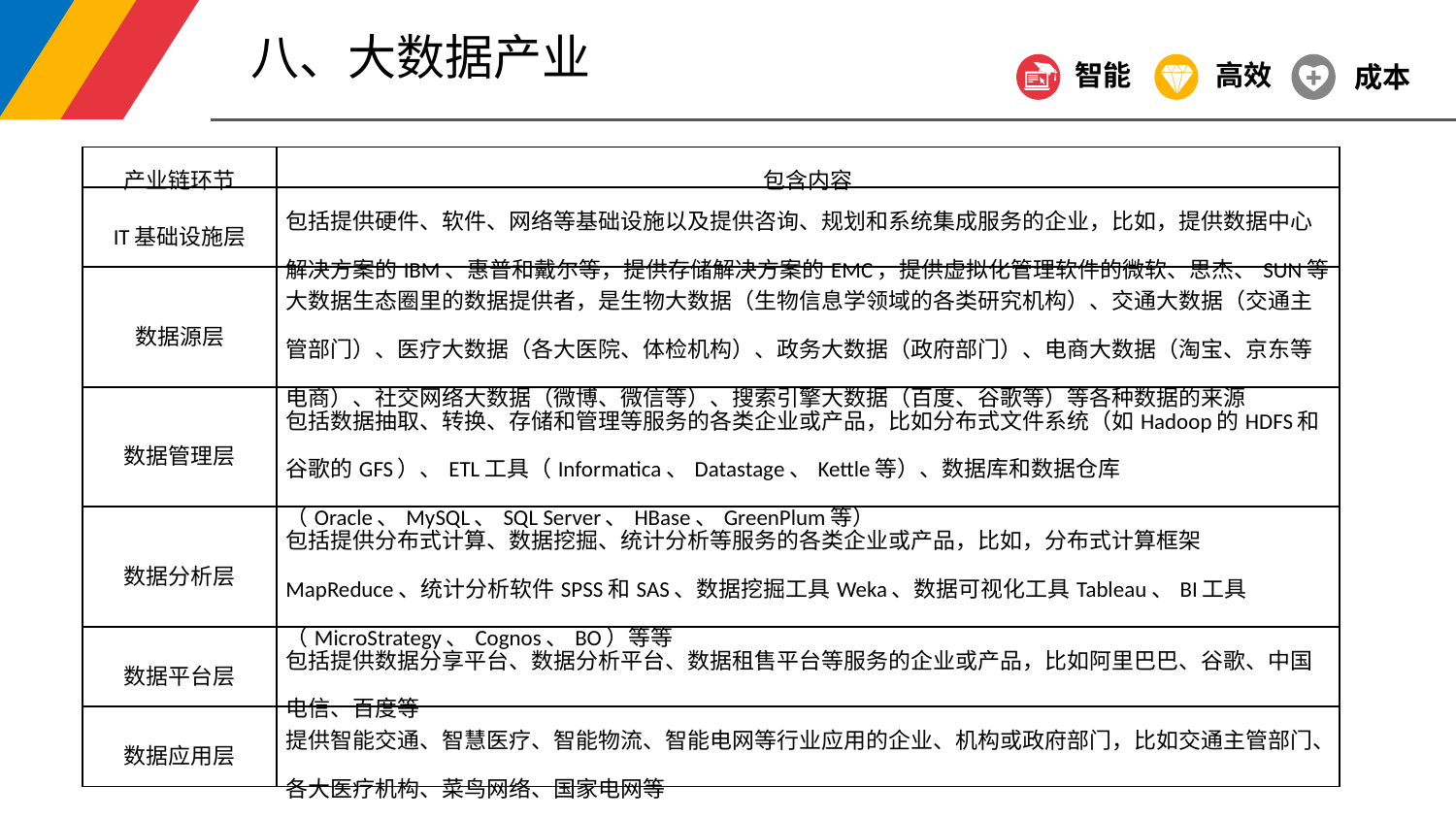

八、大数据产业
智能
高效
成本
| 产业链环节 | 包含内容 |
| --- | --- |
| IT基础设施层 | 包括提供硬件、软件、网络等基础设施以及提供咨询、规划和系统集成服务的企业，比如，提供数据中心解决方案的IBM、惠普和戴尔等，提供存储解决方案的EMC，提供虚拟化管理软件的微软、思杰、SUN等 |
| 数据源层 | 大数据生态圈里的数据提供者，是生物大数据（生物信息学领域的各类研究机构）、交通大数据（交通主管部门）、医疗大数据（各大医院、体检机构）、政务大数据（政府部门）、电商大数据（淘宝、京东等电商）、社交网络大数据（微博、微信等）、搜索引擎大数据（百度、谷歌等）等各种数据的来源 |
| 数据管理层 | 包括数据抽取、转换、存储和管理等服务的各类企业或产品，比如分布式文件系统（如Hadoop的HDFS和谷歌的GFS）、ETL工具（Informatica、Datastage、Kettle等）、数据库和数据仓库（Oracle、MySQL、SQL Server、HBase、GreenPlum等） |
| 数据分析层 | 包括提供分布式计算、数据挖掘、统计分析等服务的各类企业或产品，比如，分布式计算框架MapReduce、统计分析软件SPSS和SAS、数据挖掘工具Weka、数据可视化工具Tableau、BI工具（MicroStrategy、Cognos、BO）等等 |
| 数据平台层 | 包括提供数据分享平台、数据分析平台、数据租售平台等服务的企业或产品，比如阿里巴巴、谷歌、中国电信、百度等 |
| 数据应用层 | 提供智能交通、智慧医疗、智能物流、智能电网等行业应用的企业、机构或政府部门，比如交通主管部门、各大医疗机构、菜鸟网络、国家电网等 |